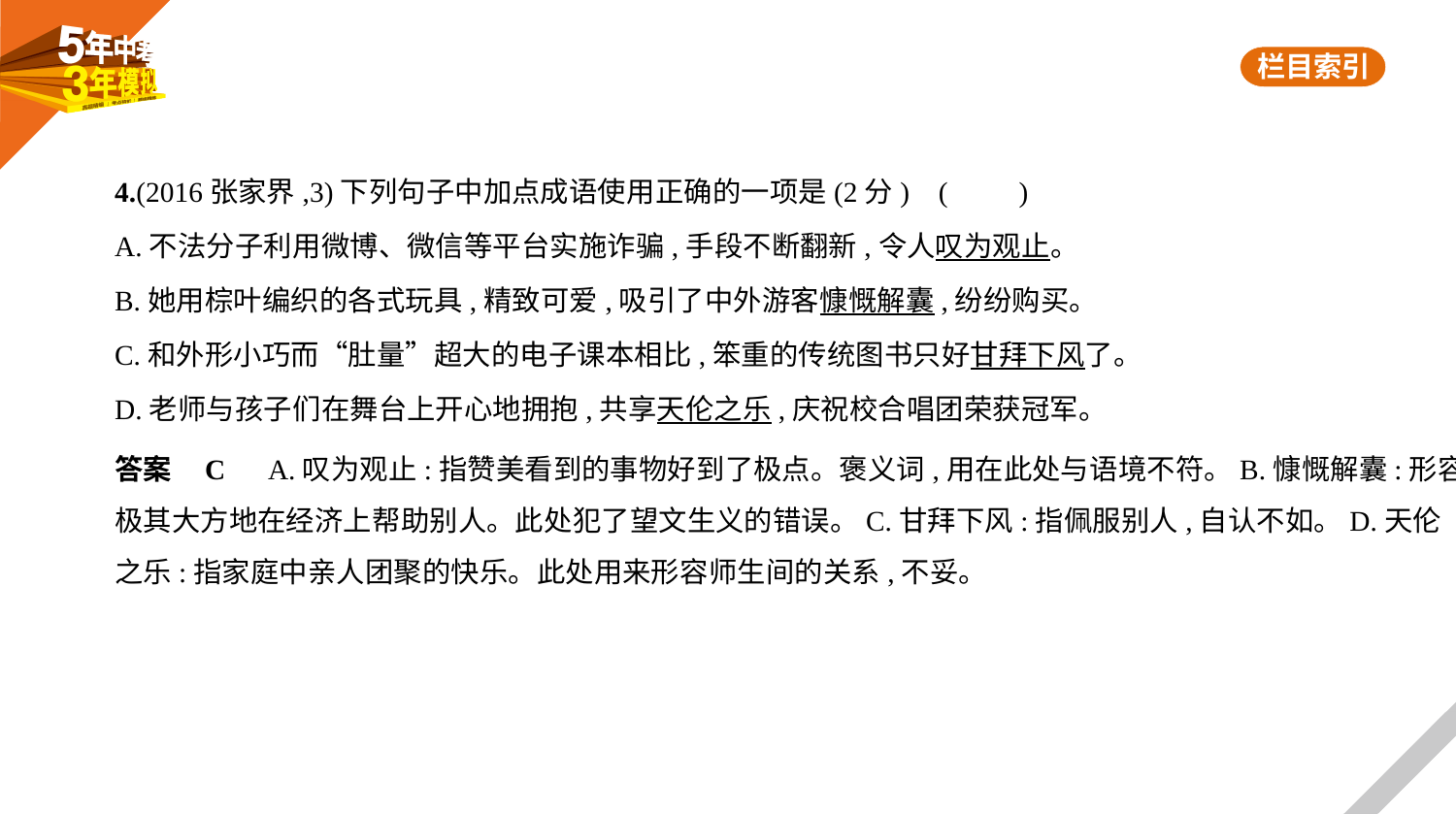

4.(2016张家界,3)下列句子中加点成语使用正确的一项是(2分) (　　)
A.不法分子利用微博、微信等平台实施诈骗,手段不断翻新,令人叹为观止。
B.她用棕叶编织的各式玩具,精致可爱,吸引了中外游客慷慨解囊,纷纷购买。
C.和外形小巧而“肚量”超大的电子课本相比,笨重的传统图书只好甘拜下风了。
D.老师与孩子们在舞台上开心地拥抱,共享天伦之乐,庆祝校合唱团荣获冠军。
答案    C　A.叹为观止:指赞美看到的事物好到了极点。褒义词,用在此处与语境不符。B.慷慨解囊:形容
极其大方地在经济上帮助别人。此处犯了望文生义的错误。C.甘拜下风:指佩服别人,自认不如。D.天伦
之乐:指家庭中亲人团聚的快乐。此处用来形容师生间的关系,不妥。